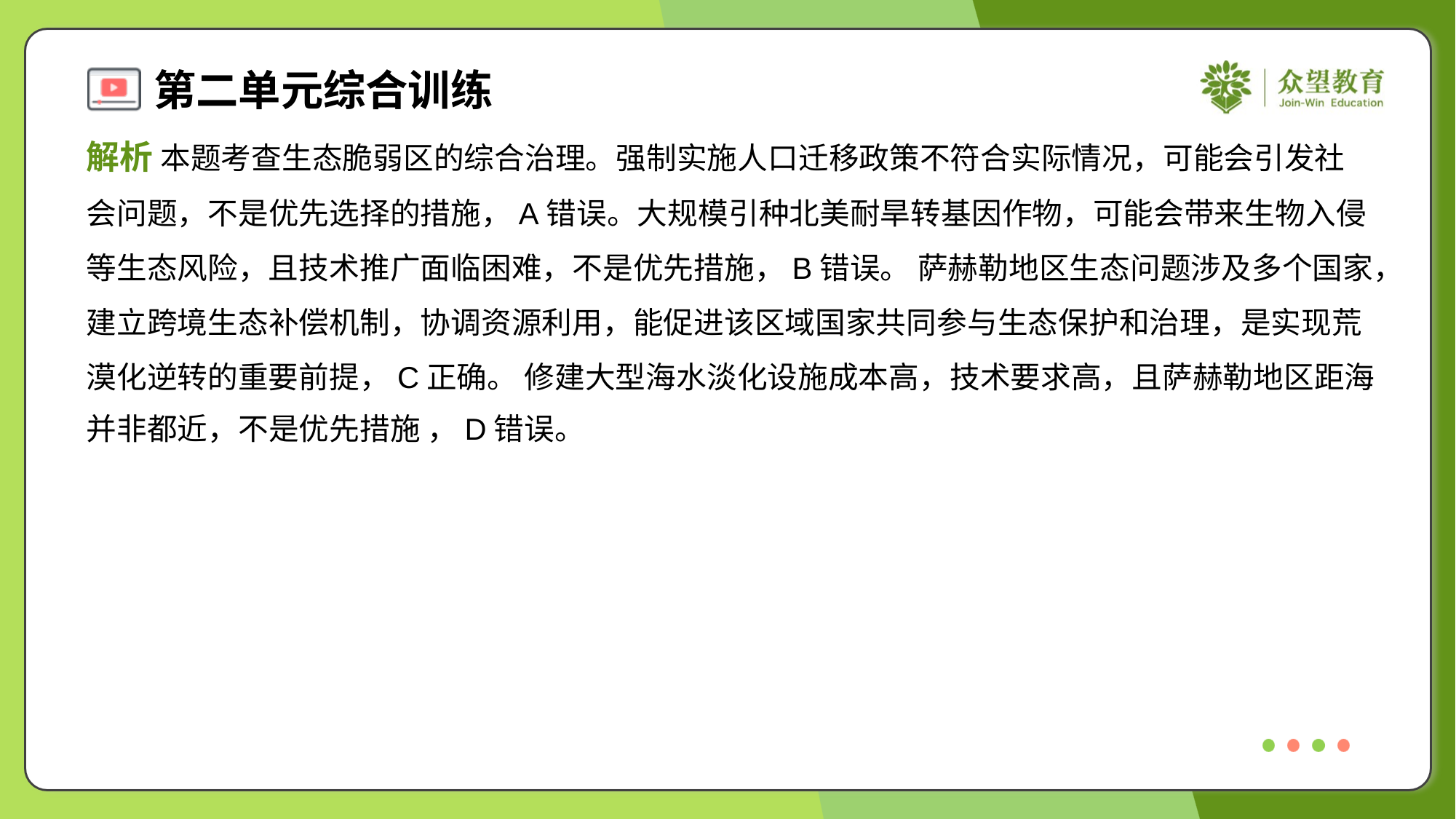

解析 本题考查生态脆弱区的综合治理。强制实施人口迁移政策不符合实际情况，可能会引发社
会问题，不是优先选择的措施，A错误。大规模引种北美耐旱转基因作物，可能会带来生物入侵
等生态风险，且技术推广面临困难，不是优先措施，B错误。 萨赫勒地区生态问题涉及多个国家，
建立跨境生态补偿机制，协调资源利用，能促进该区域国家共同参与生态保护和治理，是实现荒
漠化逆转的重要前提，C正确。 修建大型海水淡化设施成本高，技术要求高，且萨赫勒地区距海
并非都近，不是优先措施 ，D错误。